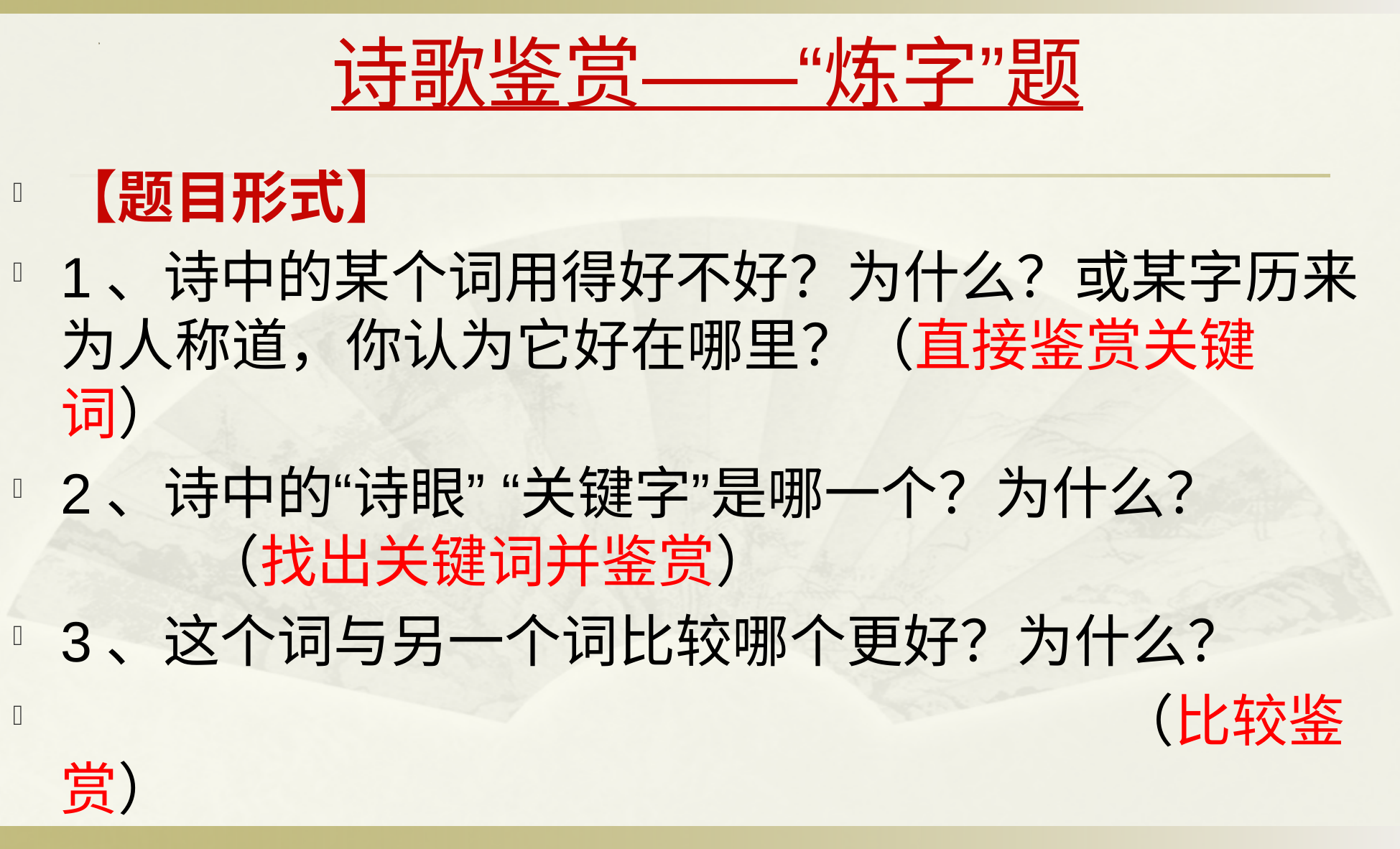

# 诗歌鉴赏——“炼字”题
【题目形式】
1、诗中的某个词用得好不好？为什么？或某字历来为人称道，你认为它好在哪里？（直接鉴赏关键词）
2、诗中的“诗眼” “关键字”是哪一个？为什么？                   （找出关键词并鉴赏）
3、这个词与另一个词比较哪个更好？为什么？
                                                                  （比较鉴赏）